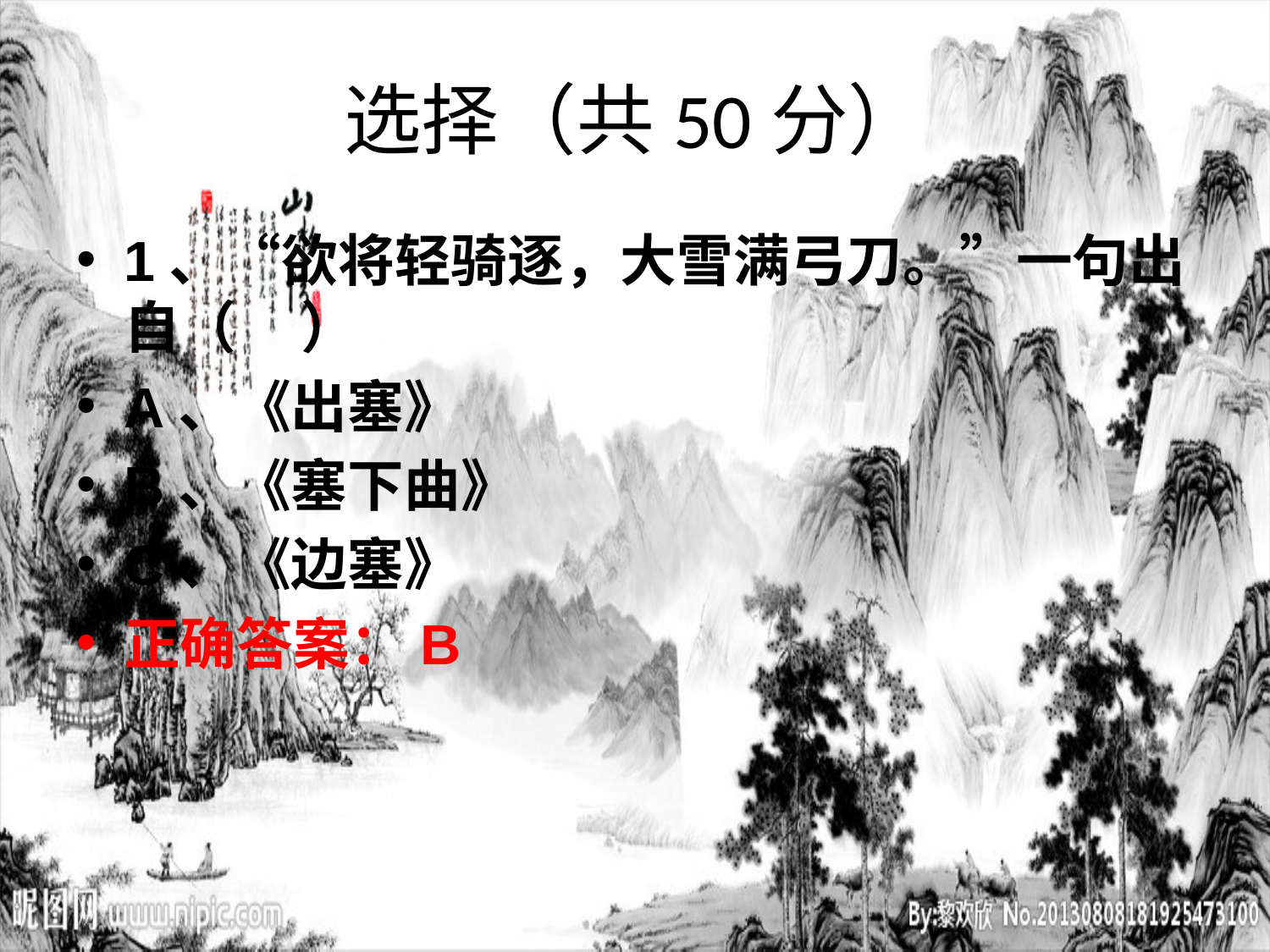

# 选择（共50分）
1、“欲将轻骑逐，大雪满弓刀。”一句出自（     ）
A、《出塞》
B、《塞下曲》
C、《边塞》
正确答案：B